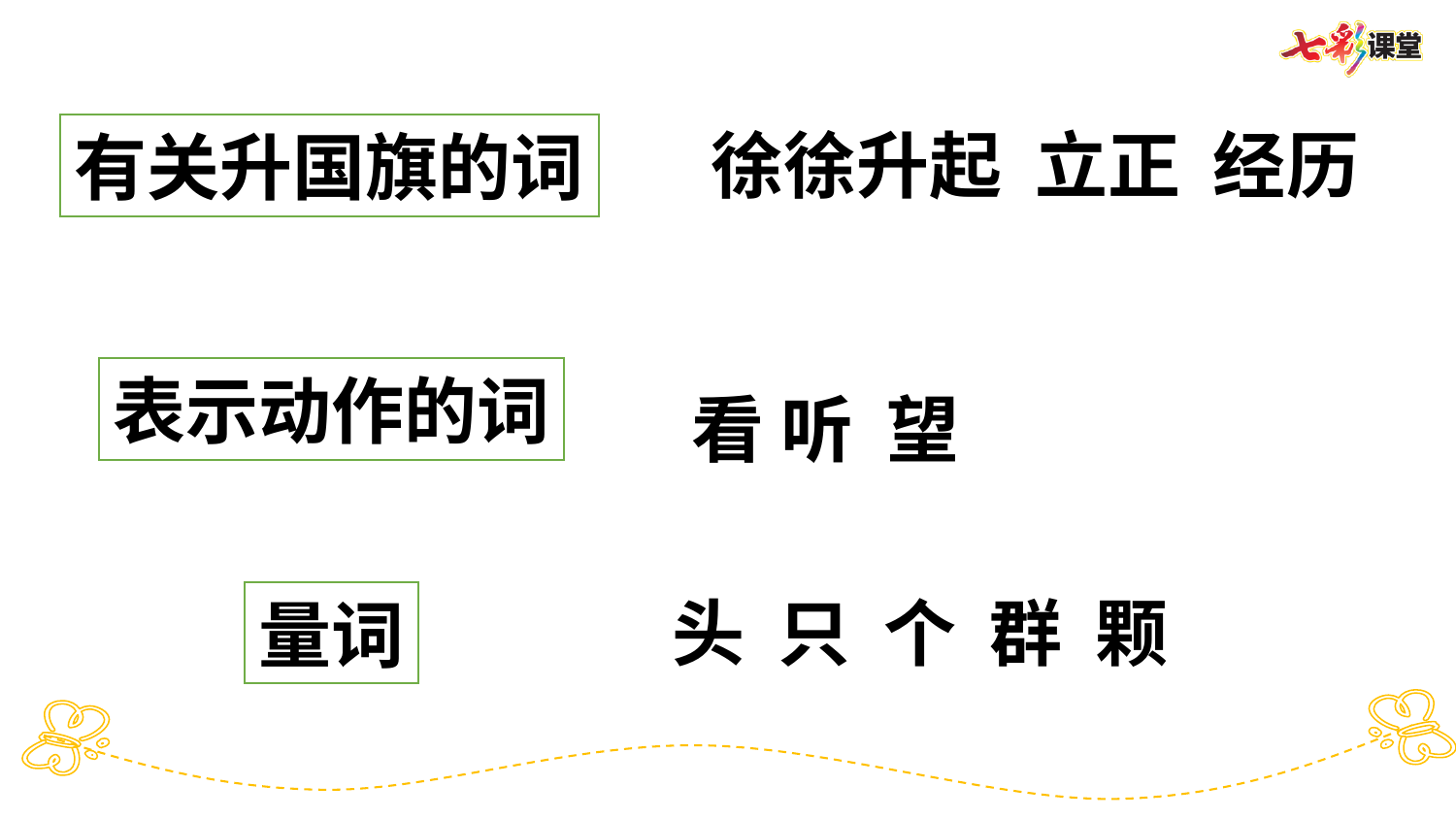

徐徐升起  立正  经历
有关升国旗的词
表示动作的词
看 听  望
量词
头  只  个  群  颗